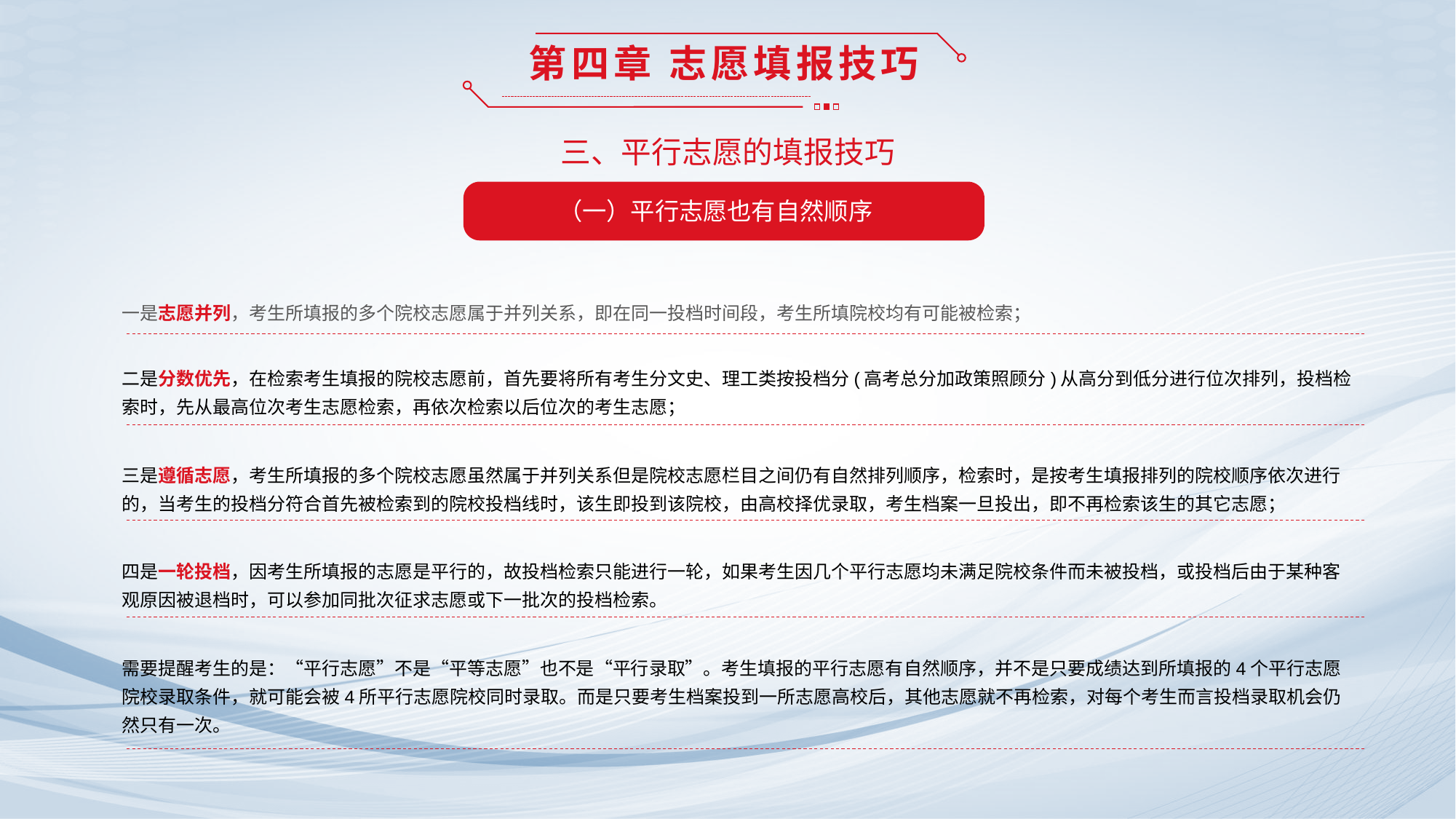

第四章 志愿填报技巧

三、平行志愿的填报技巧

（一）平行志愿也有自然顺序
一是志愿并列，考生所填报的多个院校志愿属于并列关系，即在同一投档时间段，考生所填院校均有可能被检索；
二是分数优先，在检索考生填报的院校志愿前，首先要将所有考生分文史、理工类按投档分(高考总分加政策照顾分)从高分到低分进行位次排列，投档检索时，先从最高位次考生志愿检索，再依次检索以后位次的考生志愿；
三是遵循志愿，考生所填报的多个院校志愿虽然属于并列关系但是院校志愿栏目之间仍有自然排列顺序，检索时，是按考生填报排列的院校顺序依次进行的，当考生的投档分符合首先被检索到的院校投档线时，该生即投到该院校，由高校择优录取，考生档案一旦投出，即不再检索该生的其它志愿；
四是一轮投档，因考生所填报的志愿是平行的，故投档检索只能进行一轮，如果考生因几个平行志愿均未满足院校条件而未被投档，或投档后由于某种客观原因被退档时，可以参加同批次征求志愿或下一批次的投档检索。
需要提醒考生的是：“平行志愿”不是“平等志愿”也不是“平行录取”。考生填报的平行志愿有自然顺序，并不是只要成绩达到所填报的4个平行志愿院校录取条件，就可能会被4所平行志愿院校同时录取。而是只要考生档案投到一所志愿高校后，其他志愿就不再检索，对每个考生而言投档录取机会仍然只有一次。